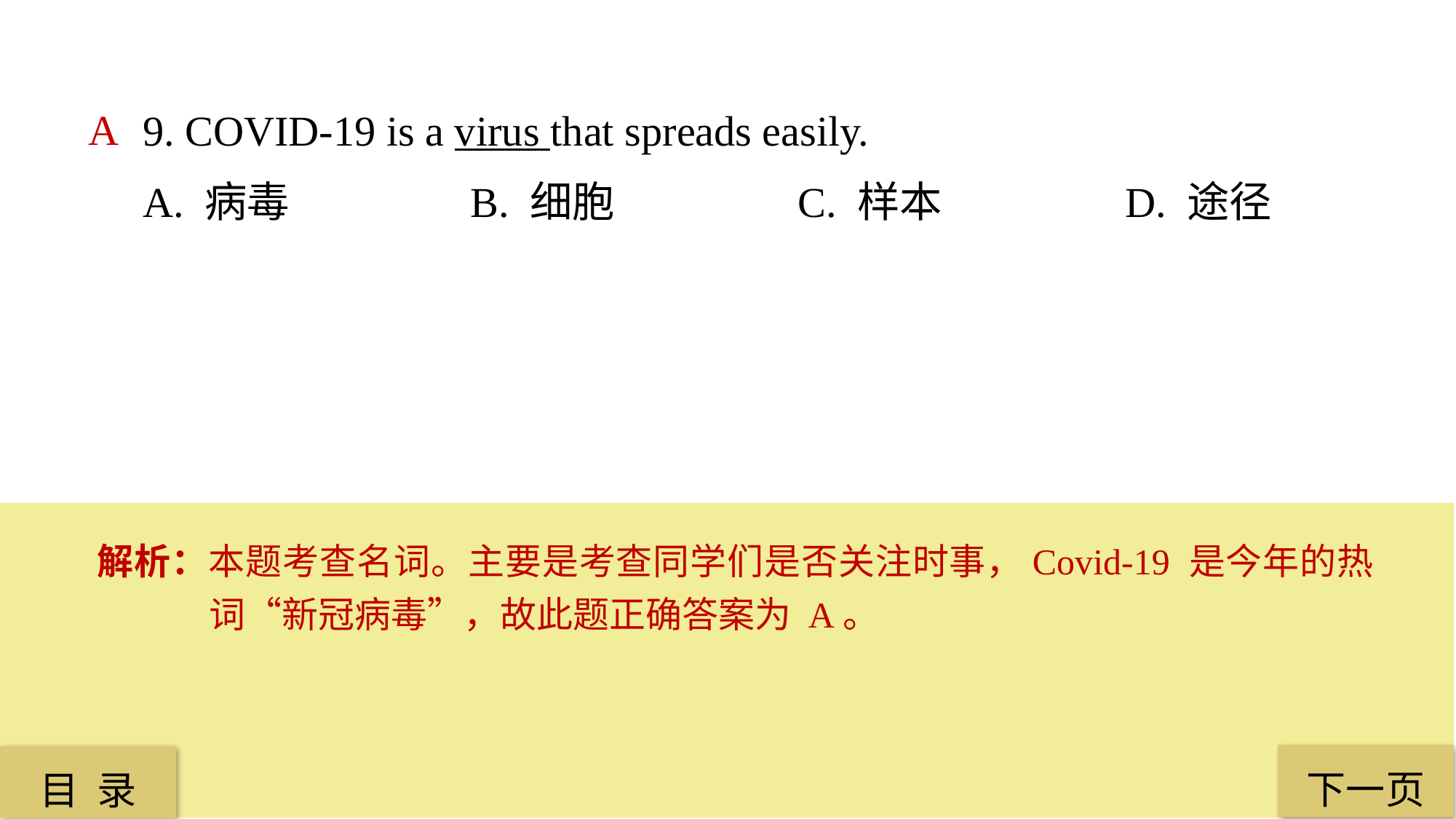

9. COVID-19 is a virus that spreads easily.
A. 病毒 		B. 细胞 		C. 样本 		D. 途径
A
解析：本题考查名词。主要是考查同学们是否关注时事，Covid-19 是今年的热词“新冠病毒”，故此题正确答案为 A。